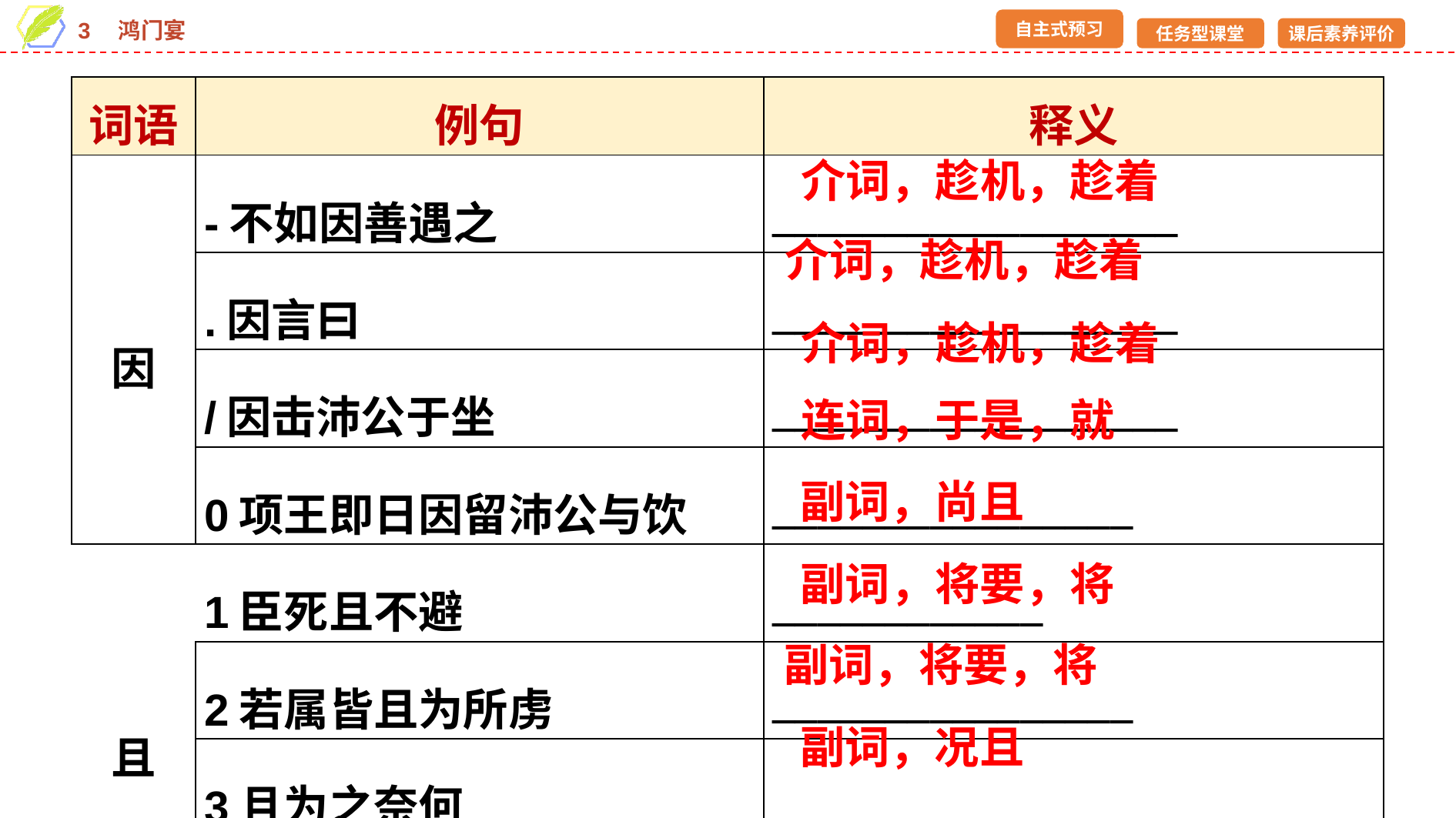

| 词语 | 例句 | 释义 |
| --- | --- | --- |
| 因 | -不如因善遇之 | \_\_\_\_\_\_\_\_\_\_\_\_\_\_\_\_\_\_ |
|  | .因言曰 | \_\_\_\_\_\_\_\_\_\_\_\_\_\_\_\_\_\_ |
|  | /因击沛公于坐 | \_\_\_\_\_\_\_\_\_\_\_\_\_\_\_\_\_\_ |
|  | 0项王即日因留沛公与饮 | \_\_\_\_\_\_\_\_\_\_\_\_\_\_\_\_ |
| 且 | 1臣死且不避 | \_\_\_\_\_\_\_\_\_\_\_\_ |
|  | 2若属皆且为所虏 | \_\_\_\_\_\_\_\_\_\_\_\_\_\_\_\_ |
|  | 3且为之奈何 | \_\_\_\_\_\_\_\_\_\_\_\_\_\_\_\_ |
|  | 4且焉置土石 | \_\_\_\_\_\_\_\_\_\_\_\_ |
介词，趁机，趁着
介词，趁机，趁着
介词，趁机，趁着
连词，于是，就
副词，尚且
副词，将要，将
副词，将要，将
副词，况且